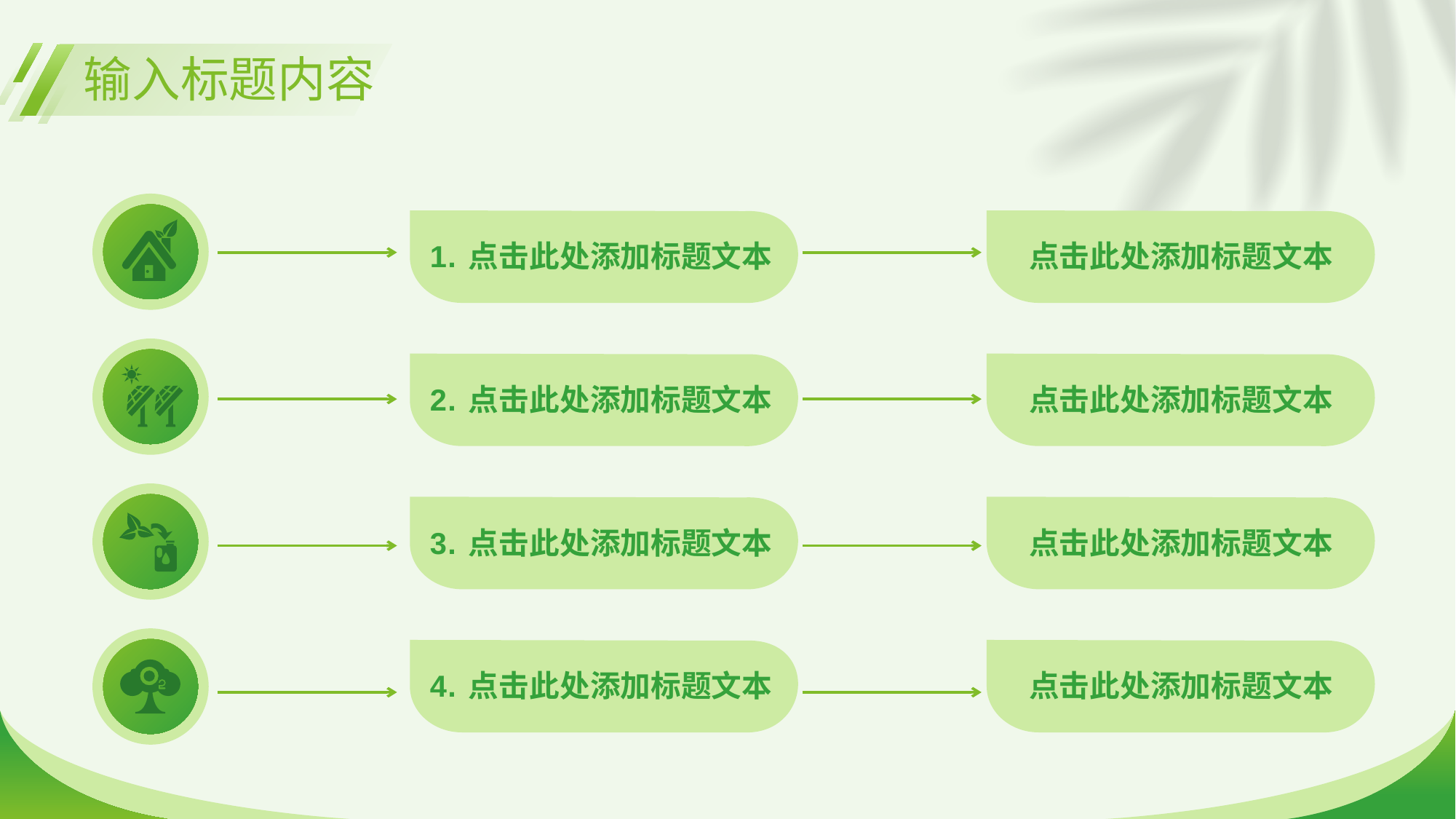

# 输入标题内容

点击此处添加标题文本

点击此处添加标题文本

点击此处添加标题文本

点击此处添加标题文本

点击此处添加标题文本

点击此处添加标题文本

点击此处添加标题文本

点击此处添加标题文本